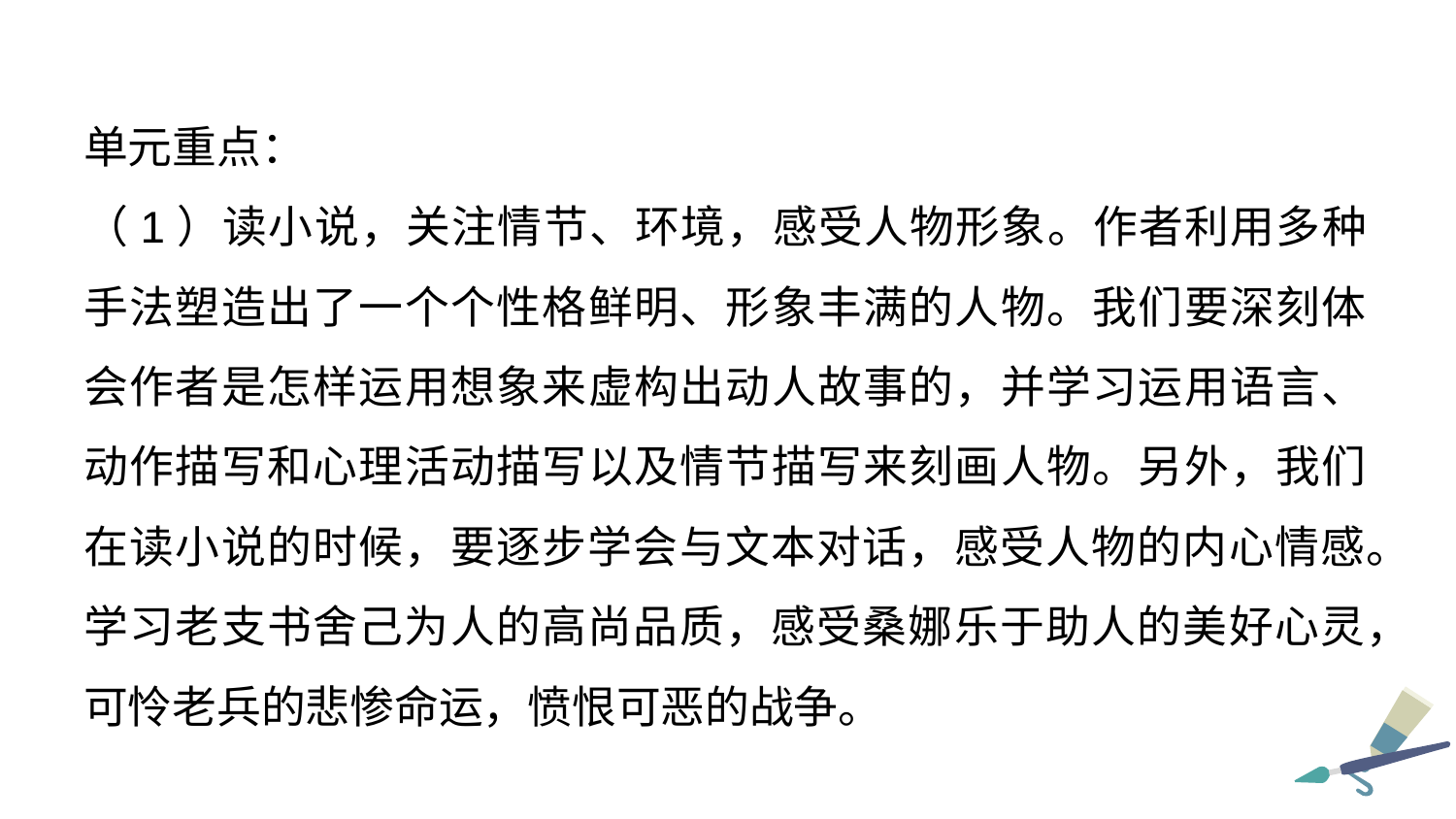

单元重点：
（1）读小说，关注情节、环境，感受人物形象。作者利用多种手法塑造出了一个个性格鲜明、形象丰满的人物。我们要深刻体会作者是怎样运用想象来虚构出动人故事的，并学习运用语言、动作描写和心理活动描写以及情节描写来刻画人物。另外，我们在读小说的时候，要逐步学会与文本对话，感受人物的内心情感。学习老支书舍己为人的高尚品质，感受桑娜乐于助人的美好心灵，可怜老兵的悲惨命运，愤恨可恶的战争。